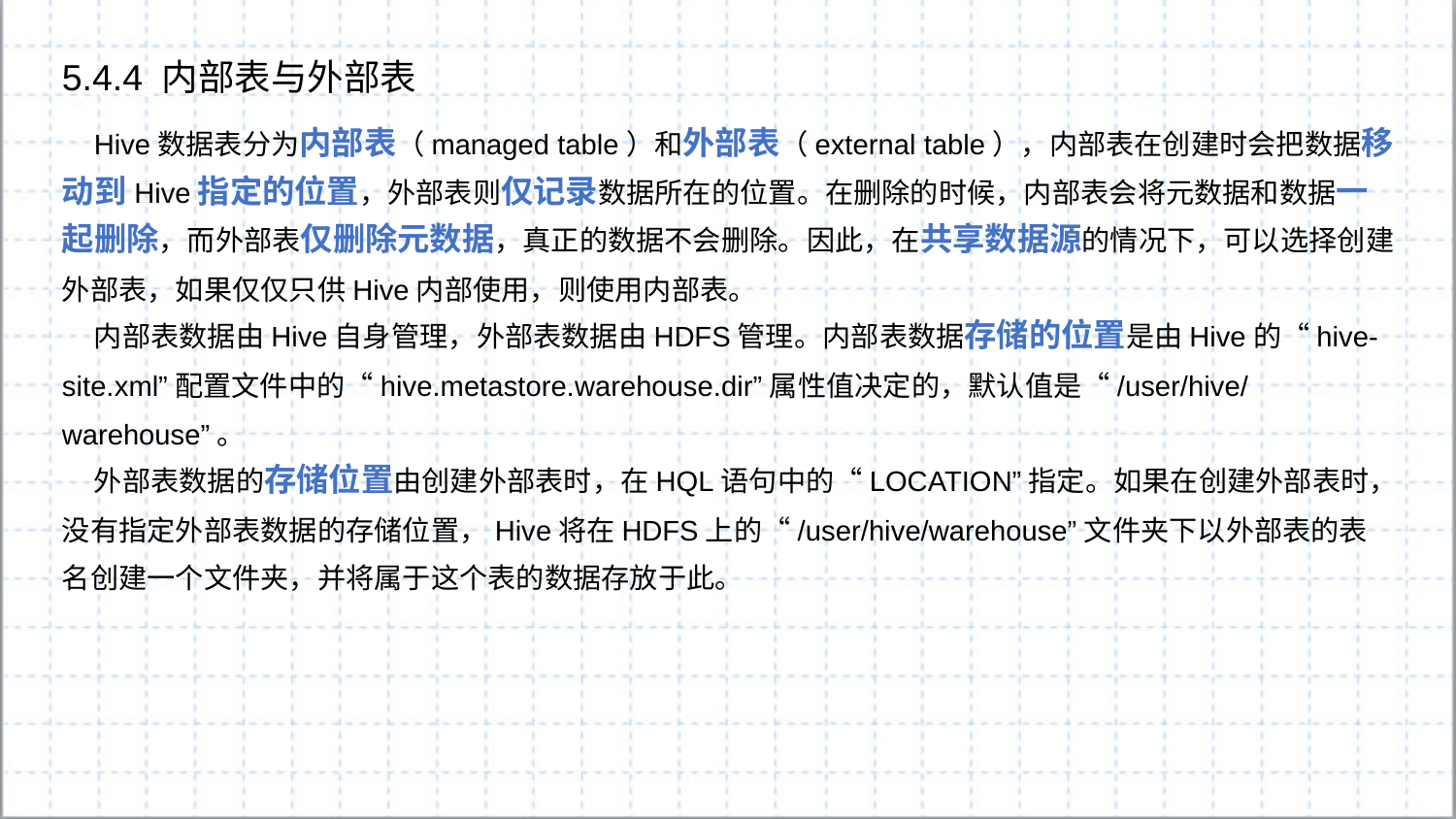

5.4.4 内部表与外部表
    Hive数据表分为内部表（managed table）和外部表（external table），内部表在创建时会把数据移动到Hive指定的位置，外部表则仅记录数据所在的位置。在删除的时候，内部表会将元数据和数据一起删除，而外部表仅删除元数据，真正的数据不会删除。因此，在共享数据源的情况下，可以选择创建外部表，如果仅仅只供Hive内部使用，则使用内部表。
    内部表数据由Hive自身管理，外部表数据由HDFS管理。内部表数据存储的位置是由Hive的“hive-site.xml”配置文件中的“hive.metastore.warehouse.dir”属性值决定的，默认值是“/user/hive/warehouse”。
    外部表数据的存储位置由创建外部表时，在HQL语句中的“LOCATION”指定。如果在创建外部表时，没有指定外部表数据的存储位置，Hive将在HDFS上的“/user/hive/warehouse”文件夹下以外部表的表名创建一个文件夹，并将属于这个表的数据存放于此。